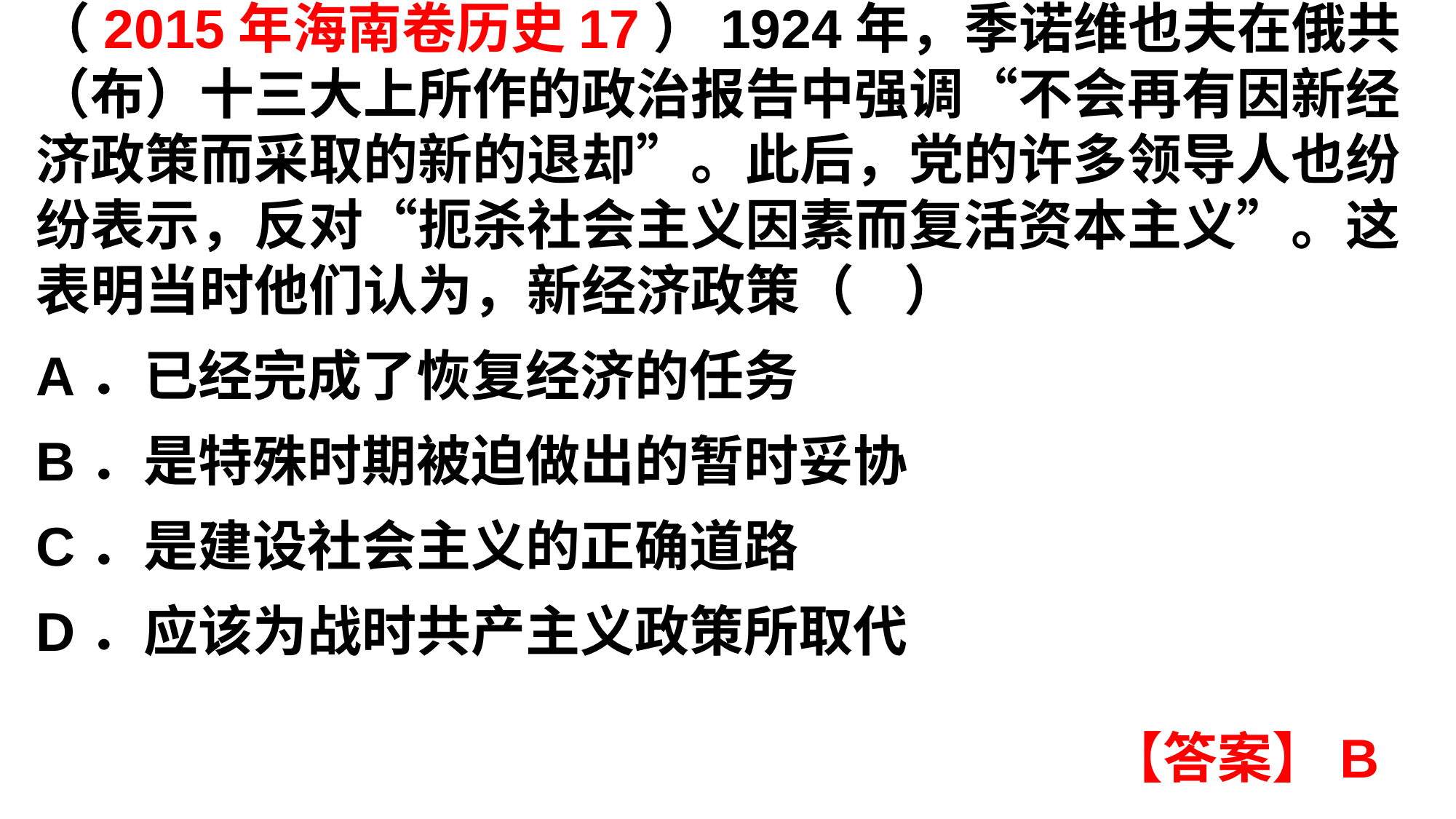

（2015年海南卷历史17）1924年，季诺维也夫在俄共（布）十三大上所作的政治报告中强调“不会再有因新经济政策而采取的新的退却”。此后，党的许多领导人也纷纷表示，反对“扼杀社会主义因素而复活资本主义”。这表明当时他们认为，新经济政策（    ）A．已经完成了恢复经济的任务
B．是特殊时期被迫做出的暂时妥协C．是建设社会主义的正确道路
D．应该为战时共产主义政策所取代
【答案】B